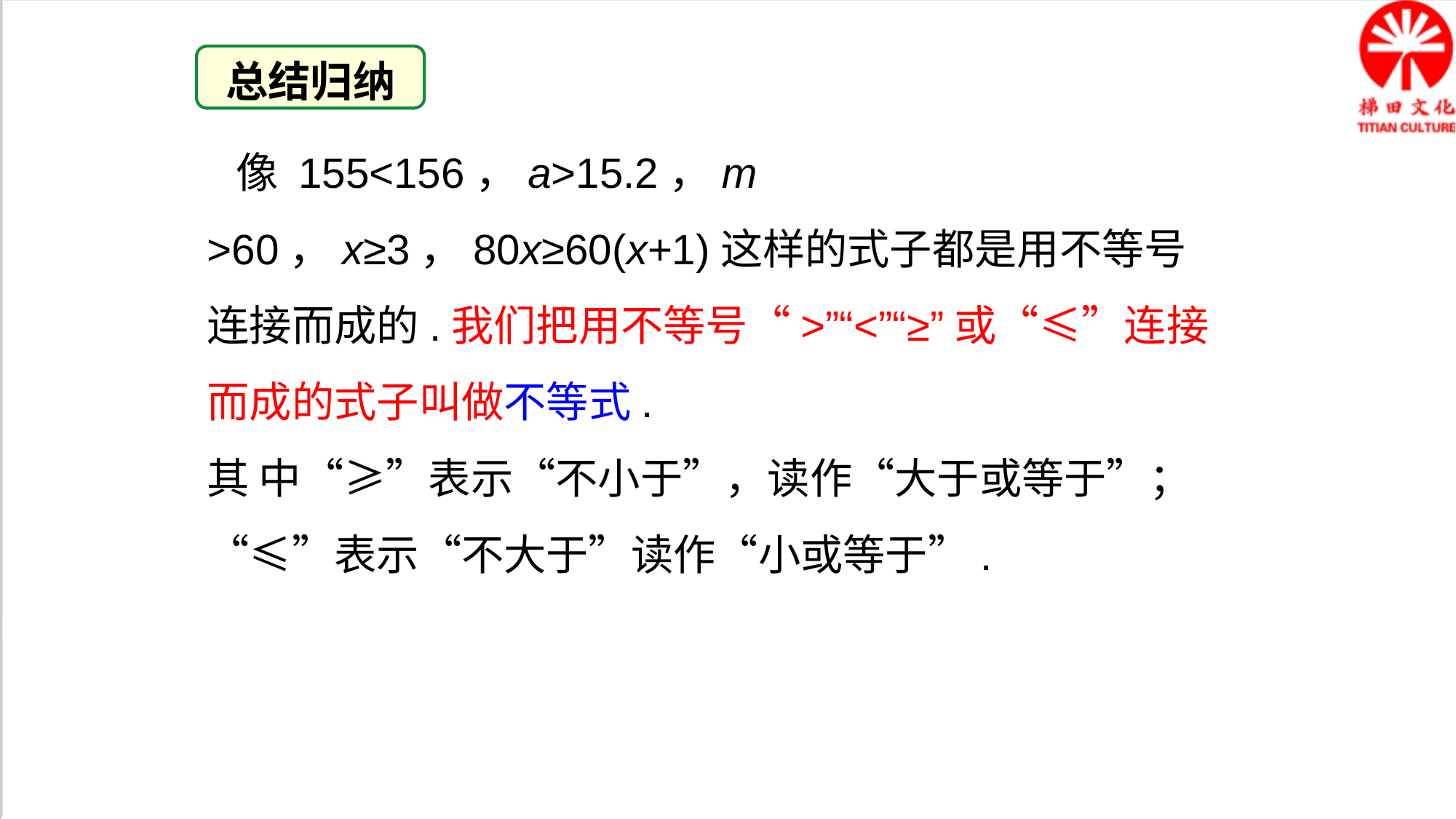

总结归纳
  像 155<156，a>15.2，m >60，x≥3，80x≥60(x+1)这样的式子都是用不等号连接而成的.我们把用不等号“>”“<”“≥”或“≤”连接而成的式子叫做不等式.
其 中“≥”表示“不小于”，读作“大于或等于”；“≤”表示“不大于”读作“小或等于”.